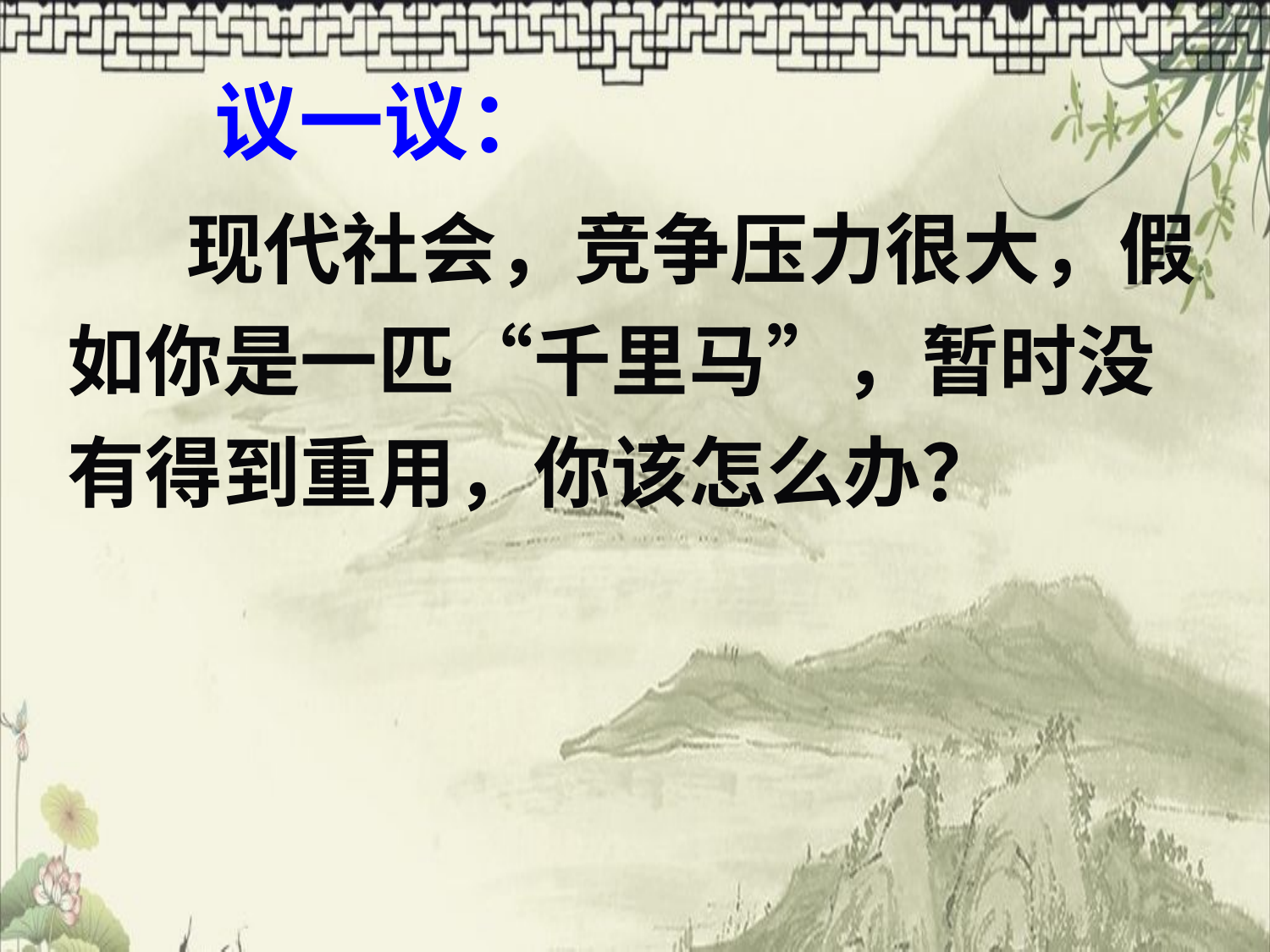

议一议：
现代社会，竞争压力很大，假如你是一匹“千里马”，暂时没有得到重用，你该怎么办？